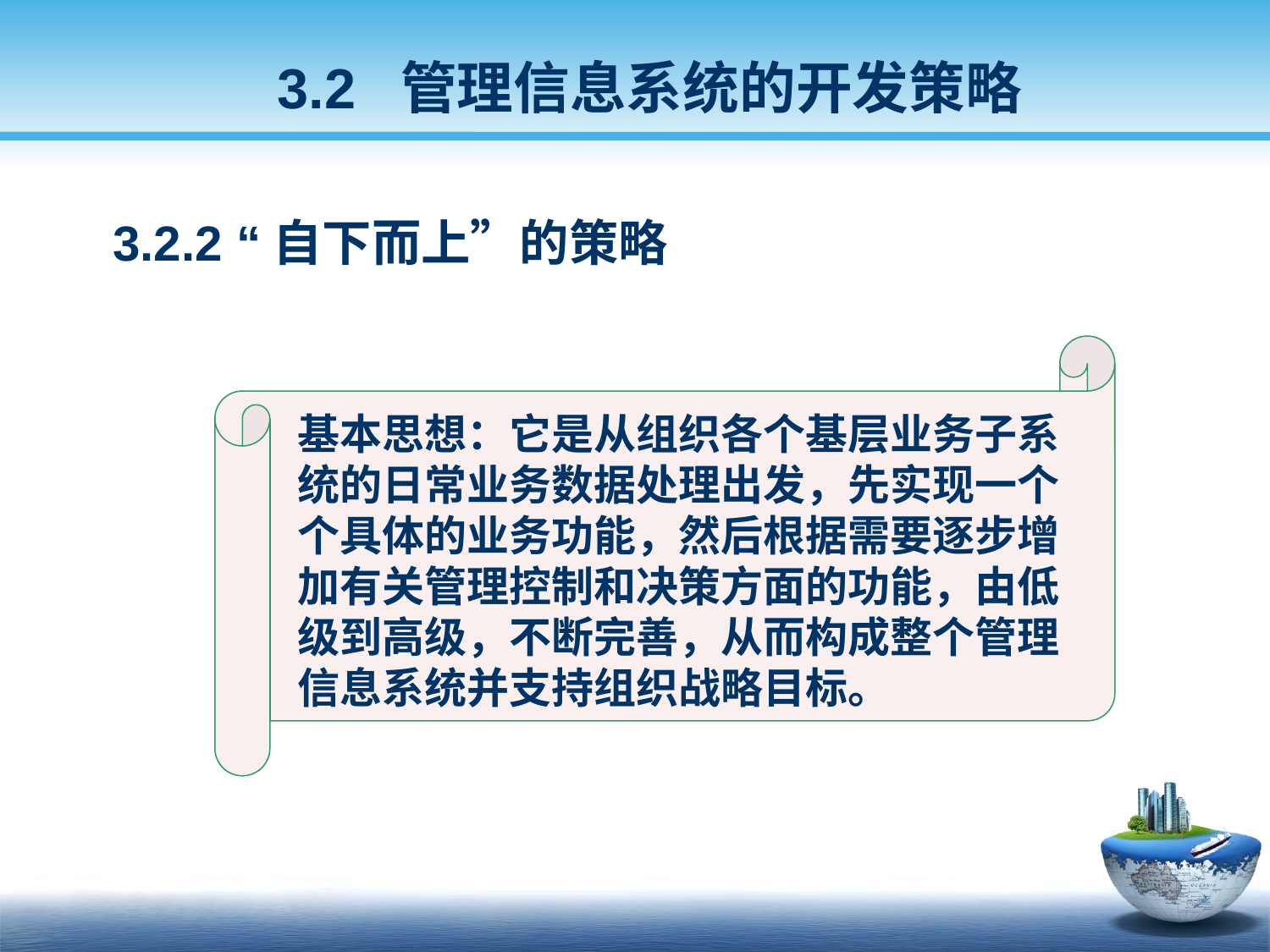

3.2  管理信息系统的开发策略

    3.2.2 “自下而上”的策略

基本思想：它是从组织各个基层业务子系统的日常业务数据处理出发，先实现一个个具体的业务功能，然后根据需要逐步增加有关管理控制和决策方面的功能，由低级到高级，不断完善，从而构成整个管理信息系统并支持组织战略目标。